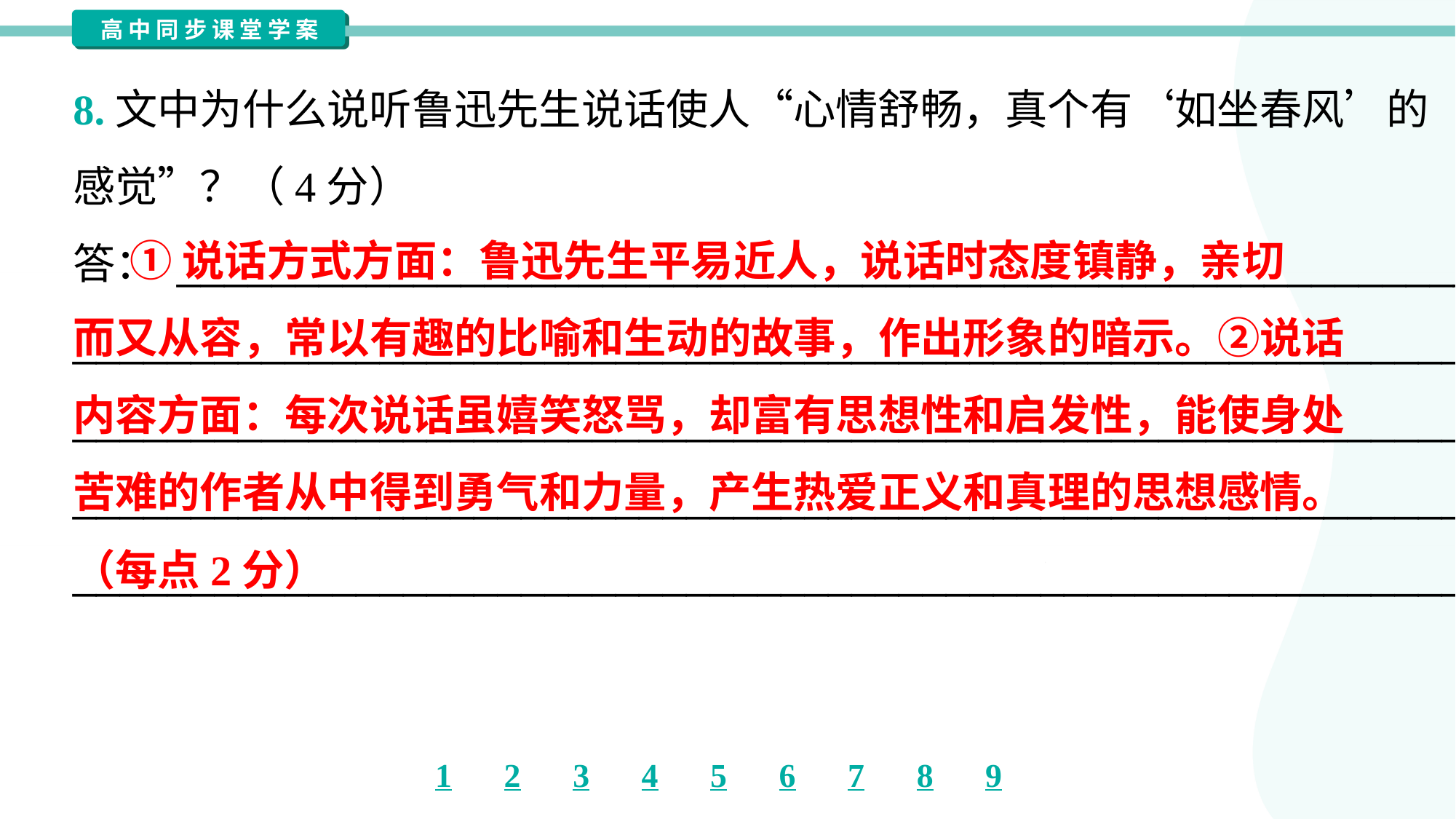

8.文中为什么说听鲁迅先生说话使人“心情舒畅，真个有‘如坐春风’的
感觉”？（4分）
答： ________________________________________________________
_____________________________________________________________
_____________________________________________________________
_____________________________________________________________
_____________________________________________________________
      ①说话方式方面：鲁迅先生平易近人，说话时态度镇静，亲切
而又从容，常以有趣的比喻和生动的故事，作出形象的暗示。②说话
内容方面：每次说话虽嬉笑怒骂，却富有思想性和启发性，能使身处
苦难的作者从中得到勇气和力量，产生热爱正义和真理的思想感情。
（每点2分）